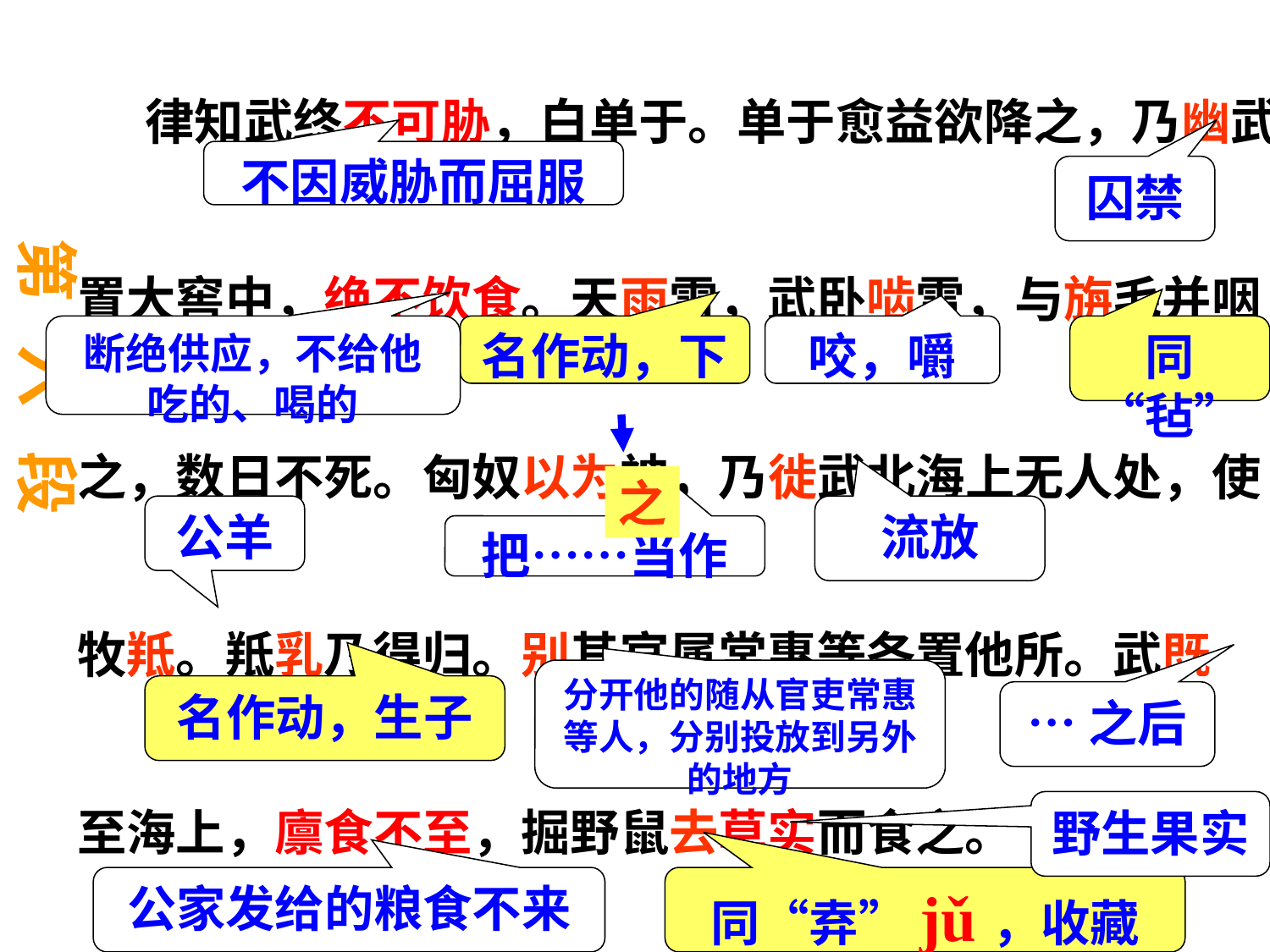

律知武终不可胁，白单于。单于愈益欲降之，乃幽武置大窖中，绝不饮食。天雨雪，武卧啮雪，与旃毛并咽之，数日不死。匈奴以为神，乃徙武北海上无人处，使牧羝。羝乳乃得归。别其官属常惠等各置他所。武既
至海上，廪食不至，掘野鼠去草实而食之。
不因威胁而屈服
囚禁
第   六   段
断绝供应，不给他吃的、喝的
名作动，下
咬，嚼
同“毡”

之
流放
公羊
把……当作
分开他的随从官吏常惠等人，分别投放到另外的地方
名作动，生子
…之后
野生果实
公家发给的粮食不来
同“弆”jǔ，收藏